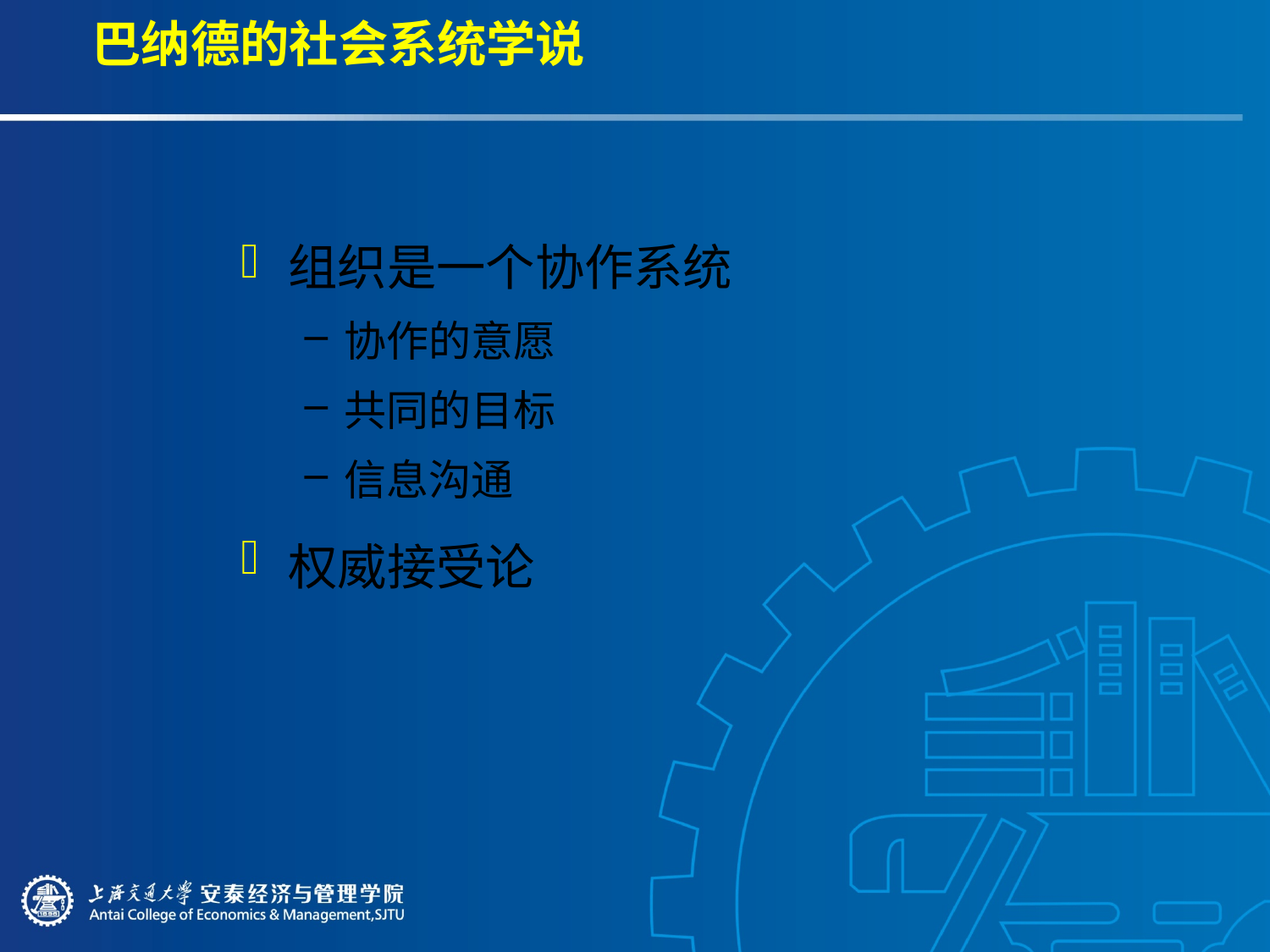

# 巴纳德的社会系统学说
组织是一个协作系统
协作的意愿
共同的目标
信息沟通
权威接受论